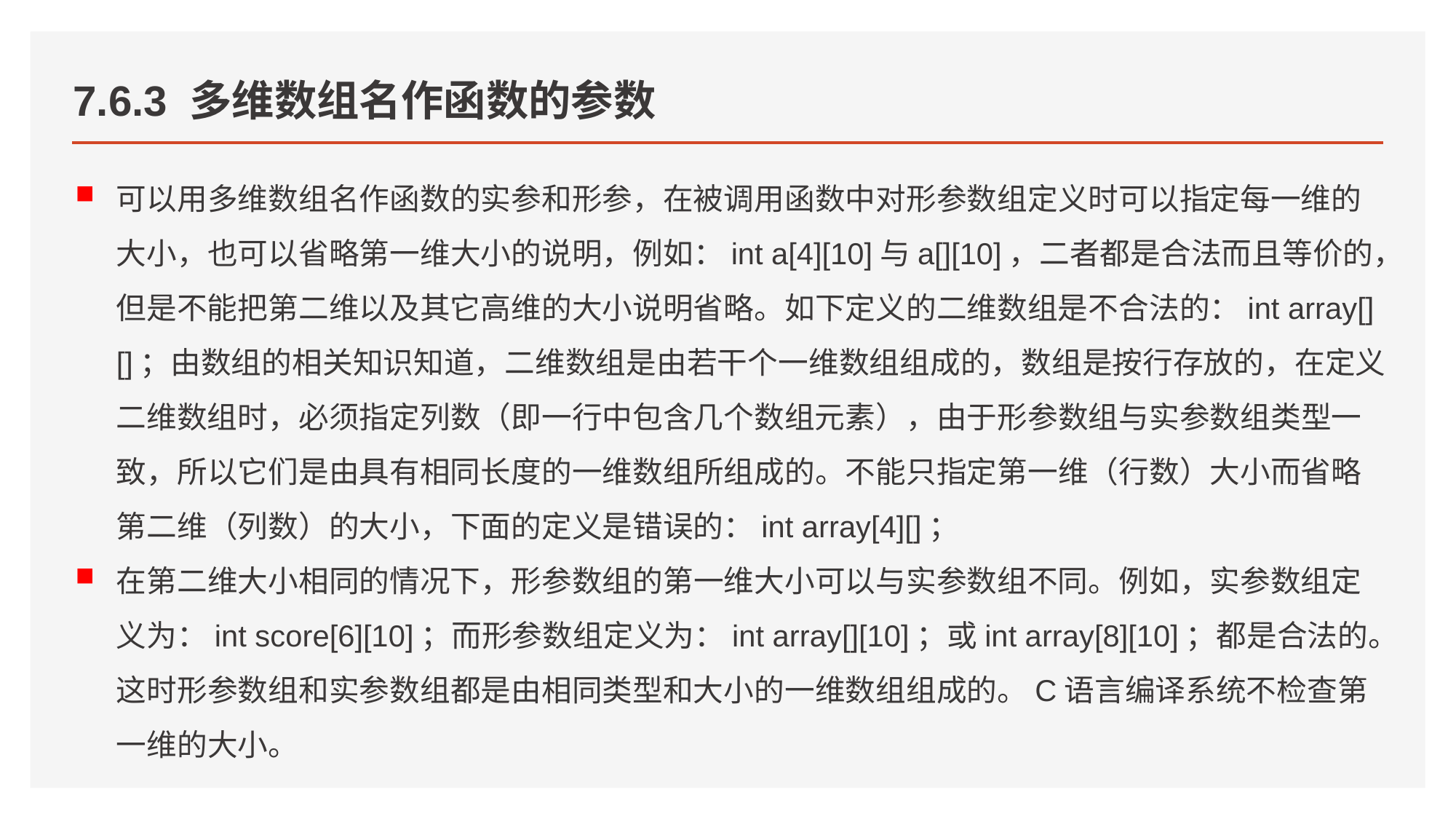

# 7.6.3 多维数组名作函数的参数
可以用多维数组名作函数的实参和形参，在被调用函数中对形参数组定义时可以指定每一维的大小，也可以省略第一维大小的说明，例如：int a[4][10]与a[][10]，二者都是合法而且等价的，但是不能把第二维以及其它高维的大小说明省略。如下定义的二维数组是不合法的：int array[][]；由数组的相关知识知道，二维数组是由若干个一维数组组成的，数组是按行存放的，在定义二维数组时，必须指定列数（即一行中包含几个数组元素），由于形参数组与实参数组类型一致，所以它们是由具有相同长度的一维数组所组成的。不能只指定第一维（行数）大小而省略第二维（列数）的大小，下面的定义是错误的：int array[4][]；
在第二维大小相同的情况下，形参数组的第一维大小可以与实参数组不同。例如，实参数组定义为：int score[6][10]；而形参数组定义为：int array[][10]；或int array[8][10]；都是合法的。这时形参数组和实参数组都是由相同类型和大小的一维数组组成的。C语言编译系统不检查第一维的大小。